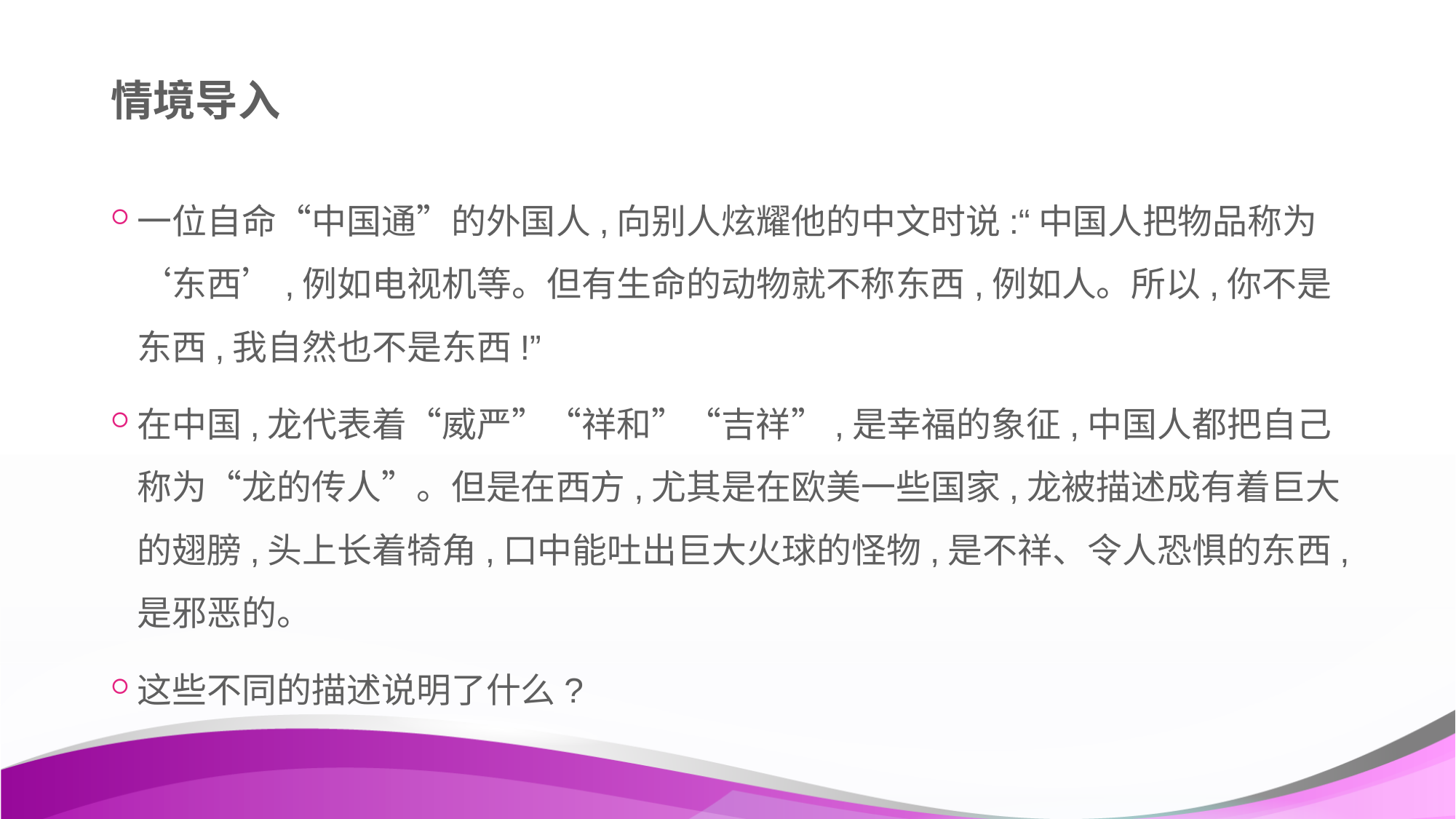

# 情境导入
一位自命“中国通”的外国人,向别人炫耀他的中文时说:“中国人把物品称为‘东西’,例如电视机等。但有生命的动物就不称东西,例如人。所以,你不是东西,我自然也不是东西!”
在中国,龙代表着“威严”“祥和”“吉祥”,是幸福的象征,中国人都把自己称为“龙的传人”。但是在西方,尤其是在欧美一些国家,龙被描述成有着巨大的翅膀,头上长着犄角,口中能吐出巨大火球的怪物,是不祥、令人恐惧的东西,是邪恶的。
这些不同的描述说明了什么?